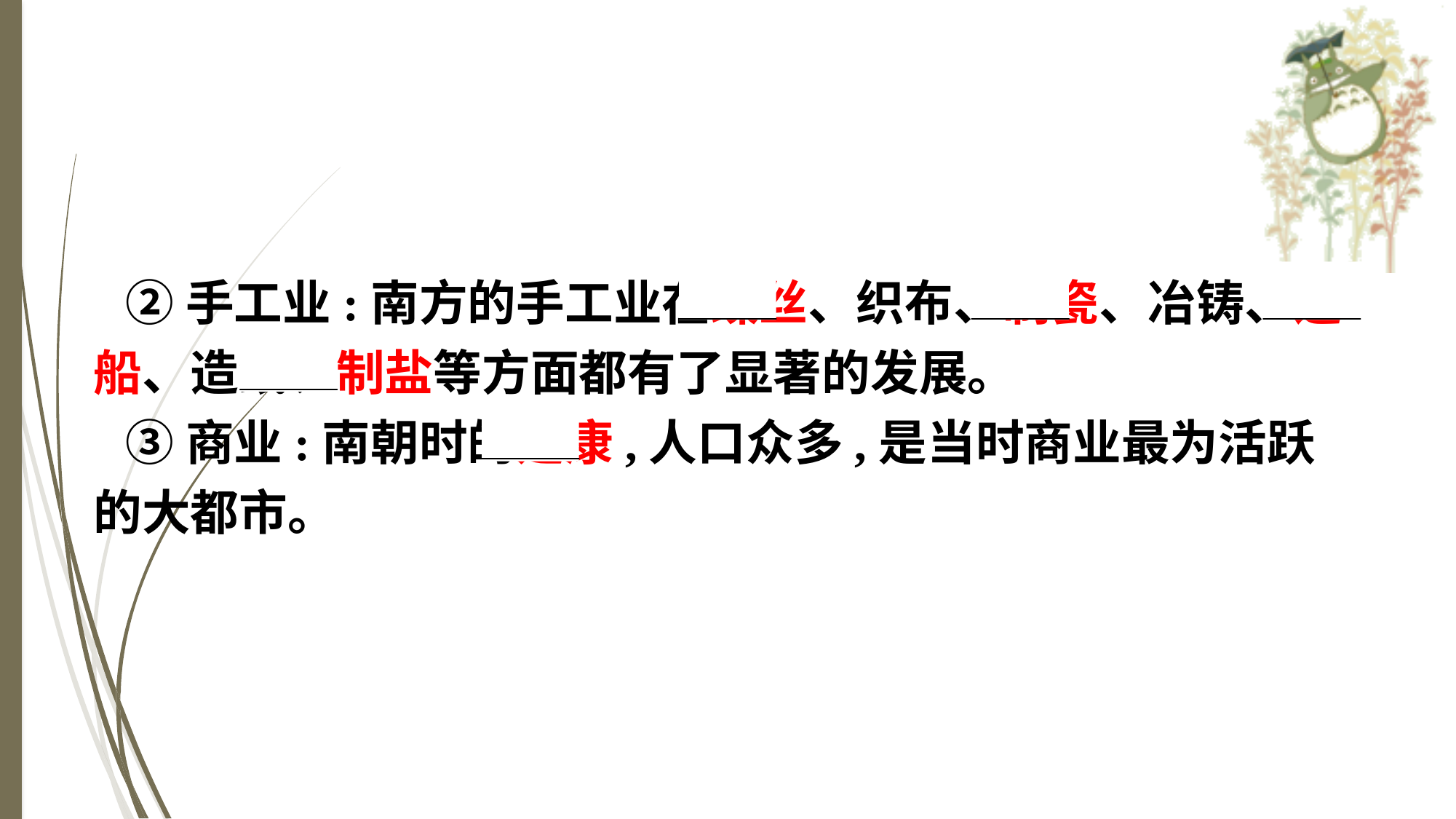

②手工业:南方的手工业在缫丝、织布、制瓷、冶铸、造船、造纸、制盐等方面都有了显著的发展。
③商业:南朝时的建康,人口众多,是当时商业最为活跃的大都市。